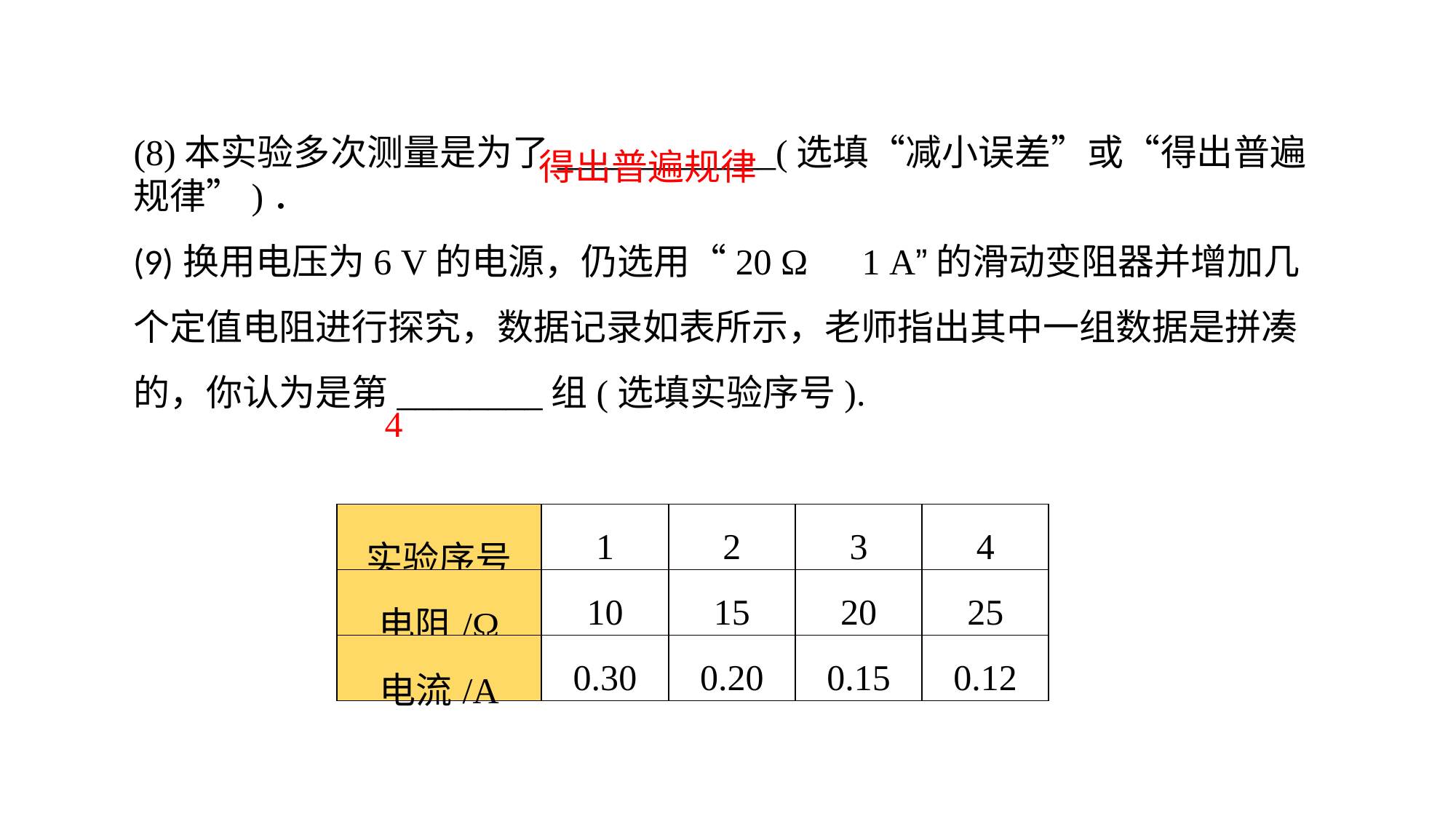

(8)本实验多次测量是为了____________(选填“减小误差”或“得出普遍规律”)．(9)换用电压为6 V的电源，仍选用“20 Ω　1 A”的滑动变阻器并增加几个定值电阻进行探究，数据记录如表所示，老师指出其中一组数据是拼凑的，你认为是第________组(选填实验序号).
得出普遍规律
4
| 实验序号 | 1 | 2 | 3 | 4 |
| --- | --- | --- | --- | --- |
| 电阻/Ω | 10 | 15 | 20 | 25 |
| 电流/A | 0.30 | 0.20 | 0.15 | 0.12 |